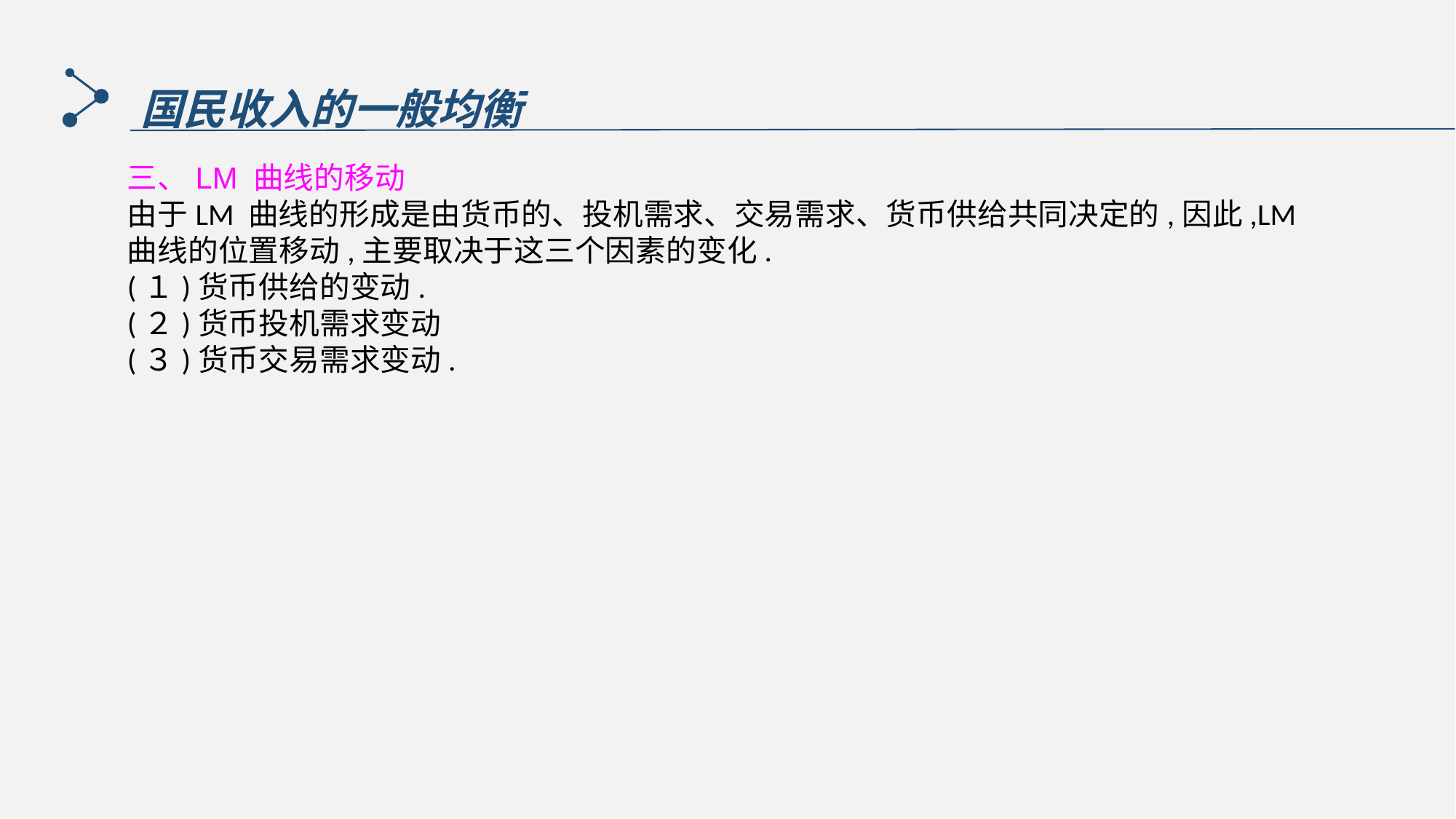

国民收入的一般均衡
三、LM 曲线的移动
由于LM 曲线的形成是由货币的、投机需求、交易需求、货币供给共同决定的,因此,LM
曲线的位置移动,主要取决于这三个因素的变化.
(１)货币供给的变动.
(２)货币投机需求变动
(３)货币交易需求变动.